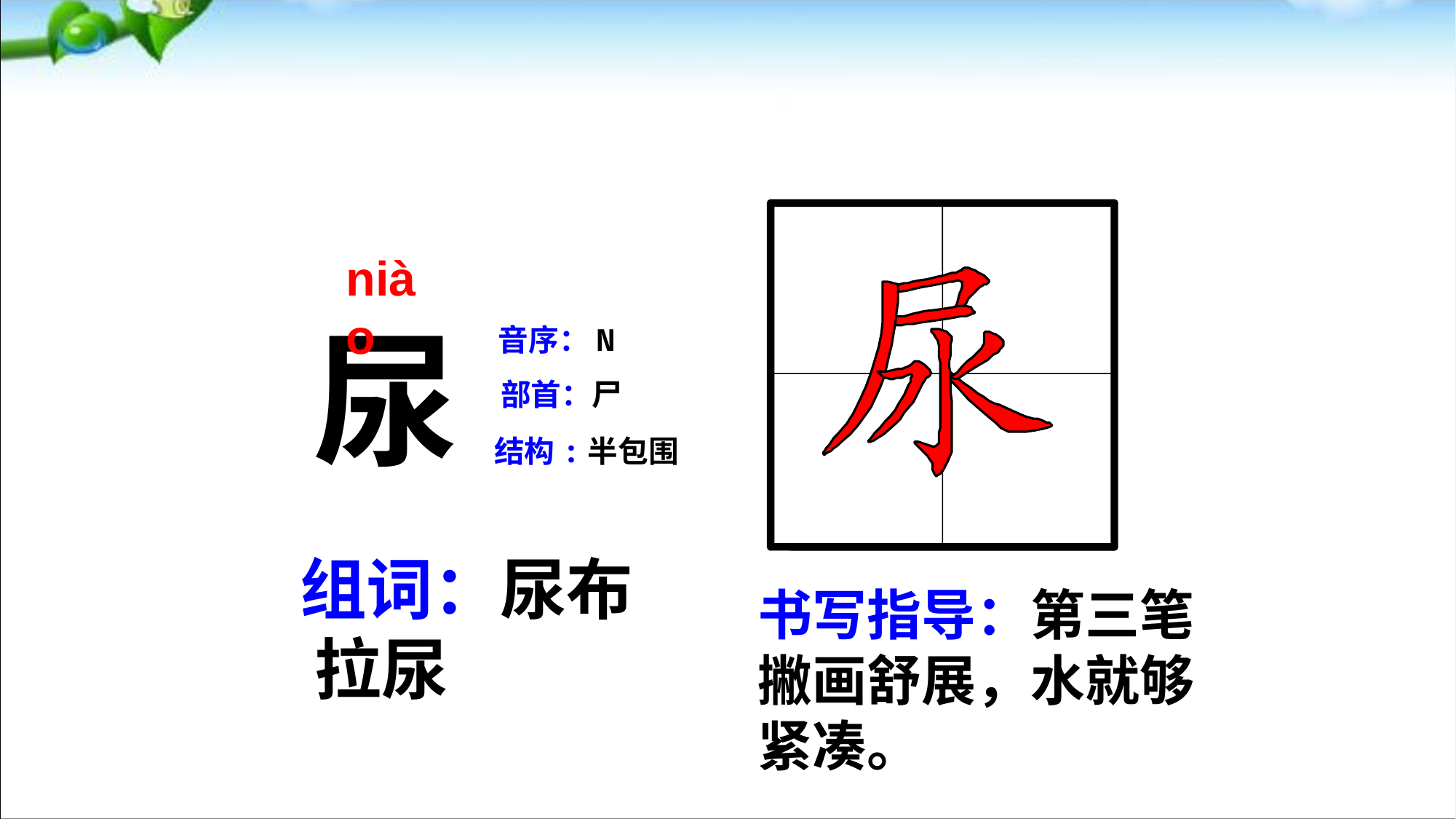

niào

尿

音序：N

部首：尸
结构:半包围
组词：尿布  拉尿
书写指导：第三笔撇画舒展，水就够紧凑。